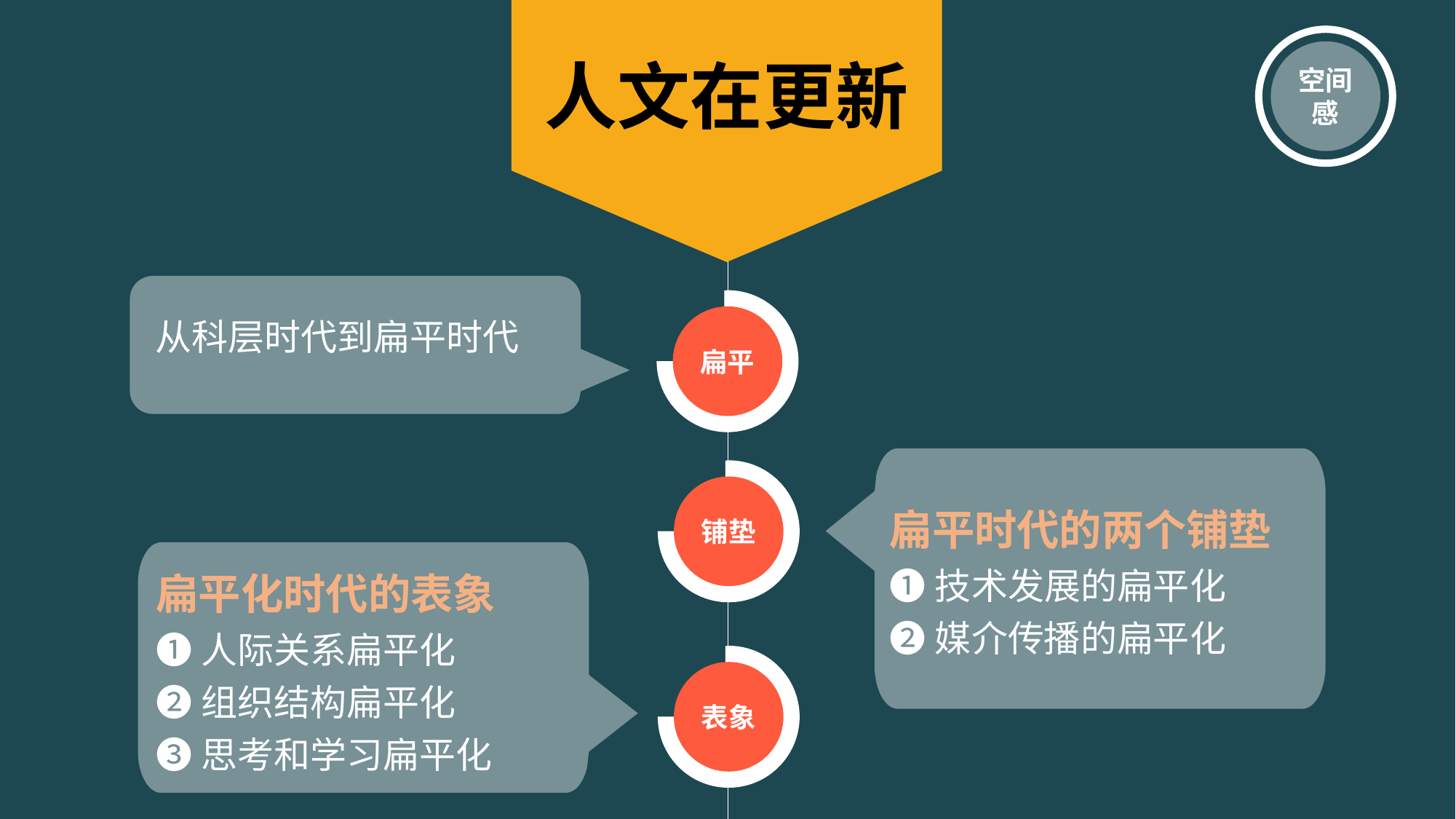

空间感
人文在更新

扁平
从科层时代到扁平时代

铺垫
扁平时代的两个铺垫
❶技术发展的扁平化
❷媒介传播的扁平化
扁平化时代的表象
❶人际关系扁平化
❷组织结构扁平化
❸思考和学习扁平化

表象